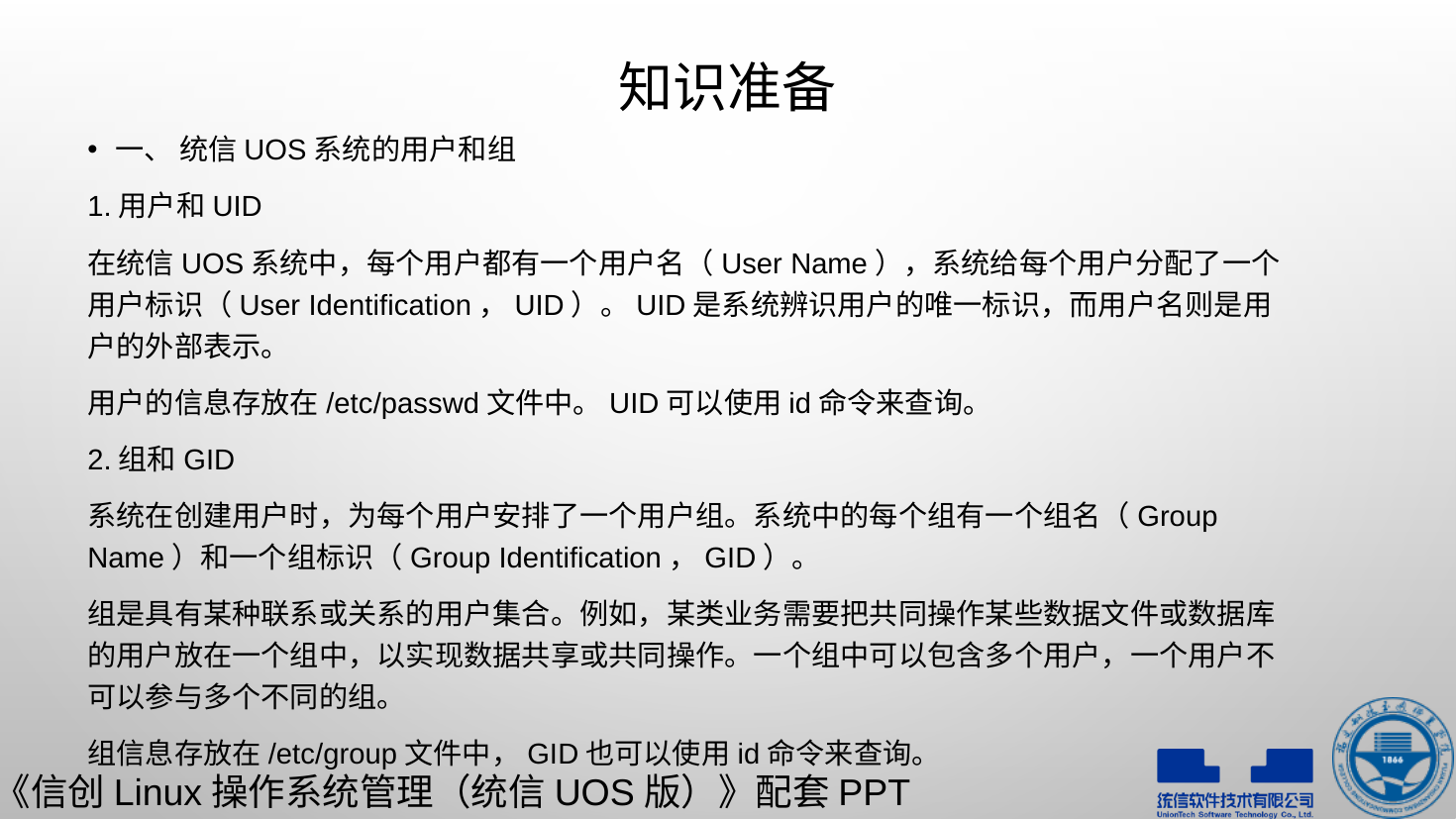

# 知识准备
一、 统信UOS系统的用户和组
1.用户和UID
在统信UOS系统中，每个用户都有一个用户名（User Name），系统给每个用户分配了一个用户标识（User Identification，UID）。UID是系统辨识用户的唯一标识，而用户名则是用户的外部表示。
用户的信息存放在/etc/passwd文件中。UID可以使用id命令来查询。
2.组和GID
系统在创建用户时，为每个用户安排了一个用户组。系统中的每个组有一个组名（Group Name）和一个组标识（Group Identification，GID）。
组是具有某种联系或关系的用户集合。例如，某类业务需要把共同操作某些数据文件或数据库的用户放在一个组中，以实现数据共享或共同操作。一个组中可以包含多个用户，一个用户不可以参与多个不同的组。
组信息存放在/etc/group文件中，GID也可以使用id命令来查询。